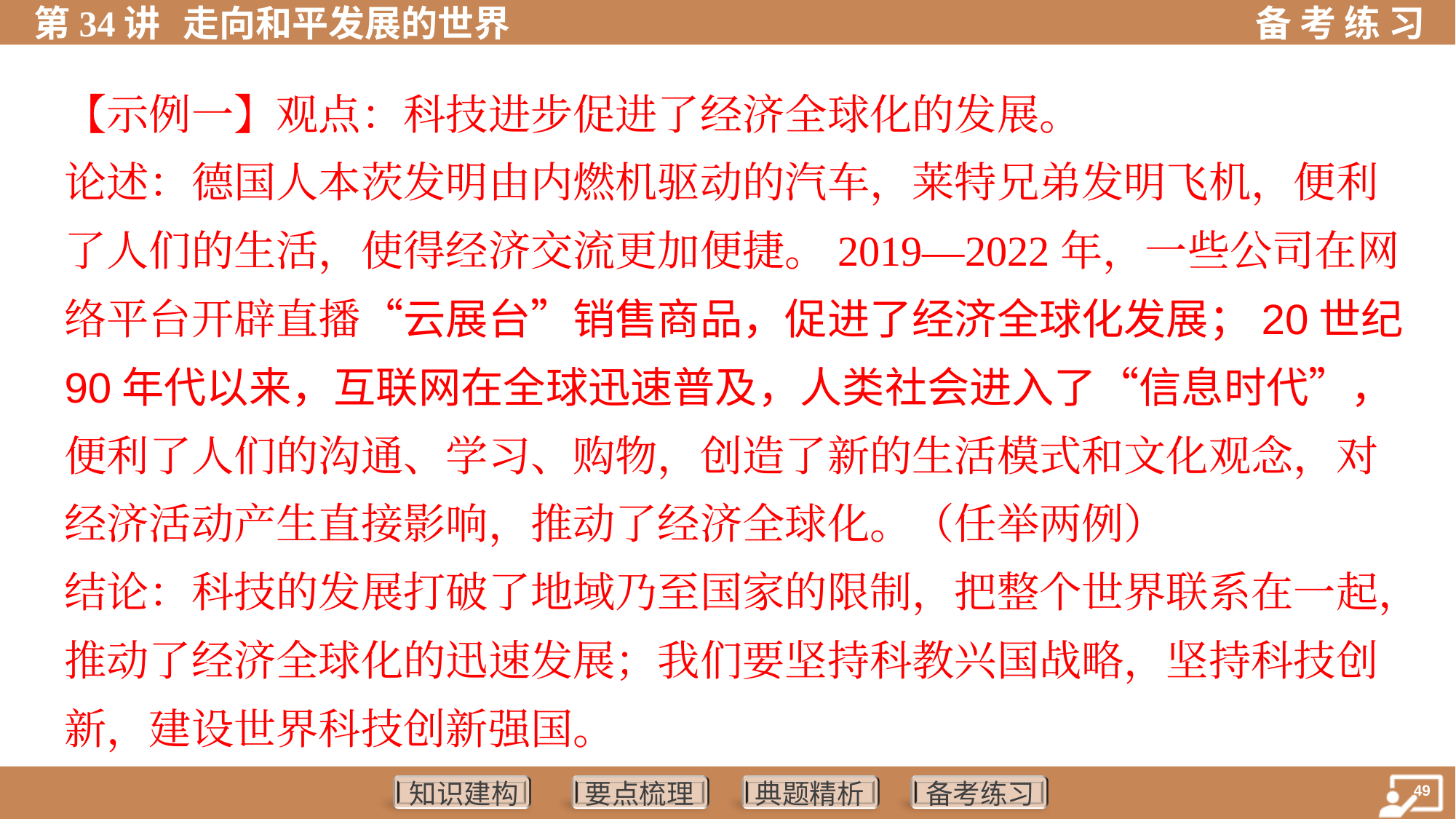

【示例一】观点：科技进步促进了经济全球化的发展。
论述：德国人本茨发明由内燃机驱动的汽车，莱特兄弟发明飞机，便利
了人们的生活，使得经济交流更加便捷。2019—2022年，一些公司在网
络平台开辟直播“云展台”销售商品，促进了经济全球化发展；20世纪
90年代以来，互联网在全球迅速普及，人类社会进入了“信息时代”，
便利了人们的沟通、学习、购物，创造了新的生活模式和文化观念，对
经济活动产生直接影响，推动了经济全球化。（任举两例）
结论：科技的发展打破了地域乃至国家的限制，把整个世界联系在一起，
推动了经济全球化的迅速发展；我们要坚持科教兴国战略，坚持科技创
新，建设世界科技创新强国。